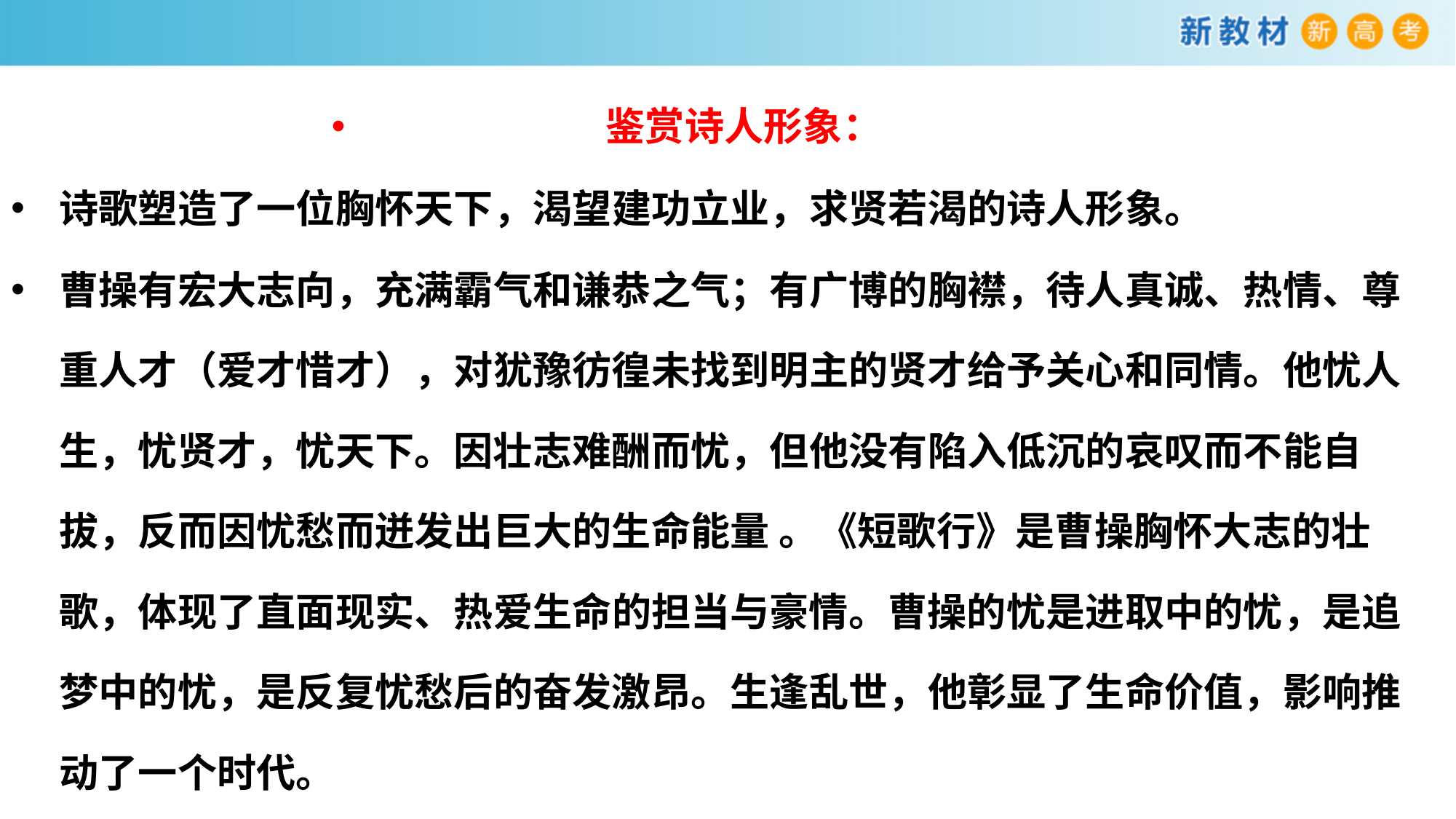

鉴赏诗人形象：
诗歌塑造了一位胸怀天下，渴望建功立业，求贤若渴的诗人形象。
曹操有宏大志向，充满霸气和谦恭之气；有广博的胸襟，待人真诚、热情、尊重人才（爱才惜才），对犹豫彷徨未找到明主的贤才给予关心和同情。他忧人生，忧贤才，忧天下。因壮志难酬而忧，但他没有陷入低沉的哀叹而不能自拔，反而因忧愁而迸发出巨大的生命能量 。《短歌行》是曹操胸怀大志的壮歌，体现了直面现实、热爱生命的担当与豪情。曹操的忧是进取中的忧，是追梦中的忧，是反复忧愁后的奋发激昂。生逢乱世，他彰显了生命价值，影响推动了一个时代。